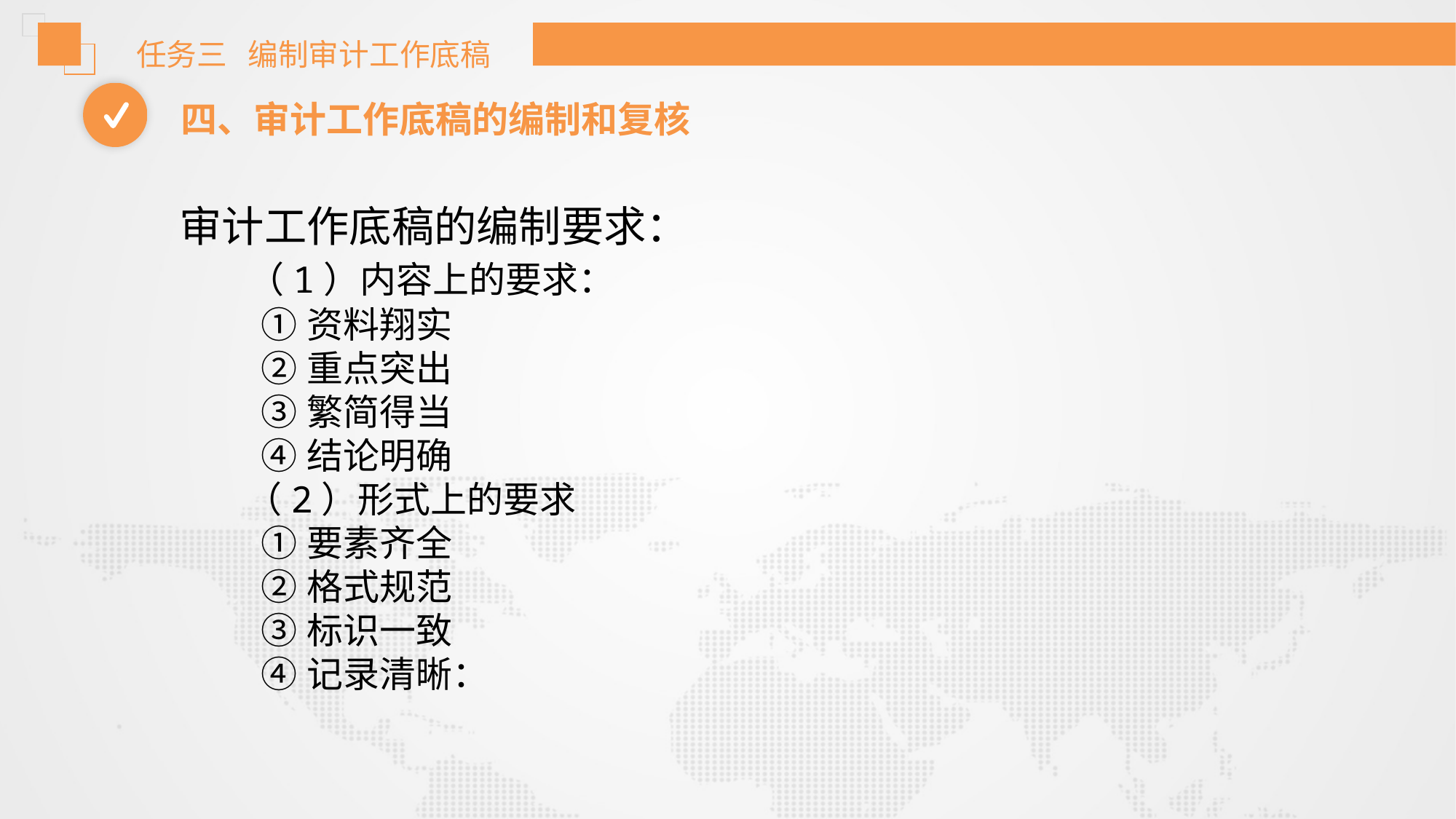

任务三   编制审计工作底稿

四、审计工作底稿的编制和复核

审计工作底稿的编制要求：
      （1）内容上的要求：
          ①资料翔实
          ②重点突出
          ③繁简得当
          ④结论明确
       （2）形式上的要求
          ①要素齐全
          ②格式规范
          ③标识一致
          ④记录清晰：